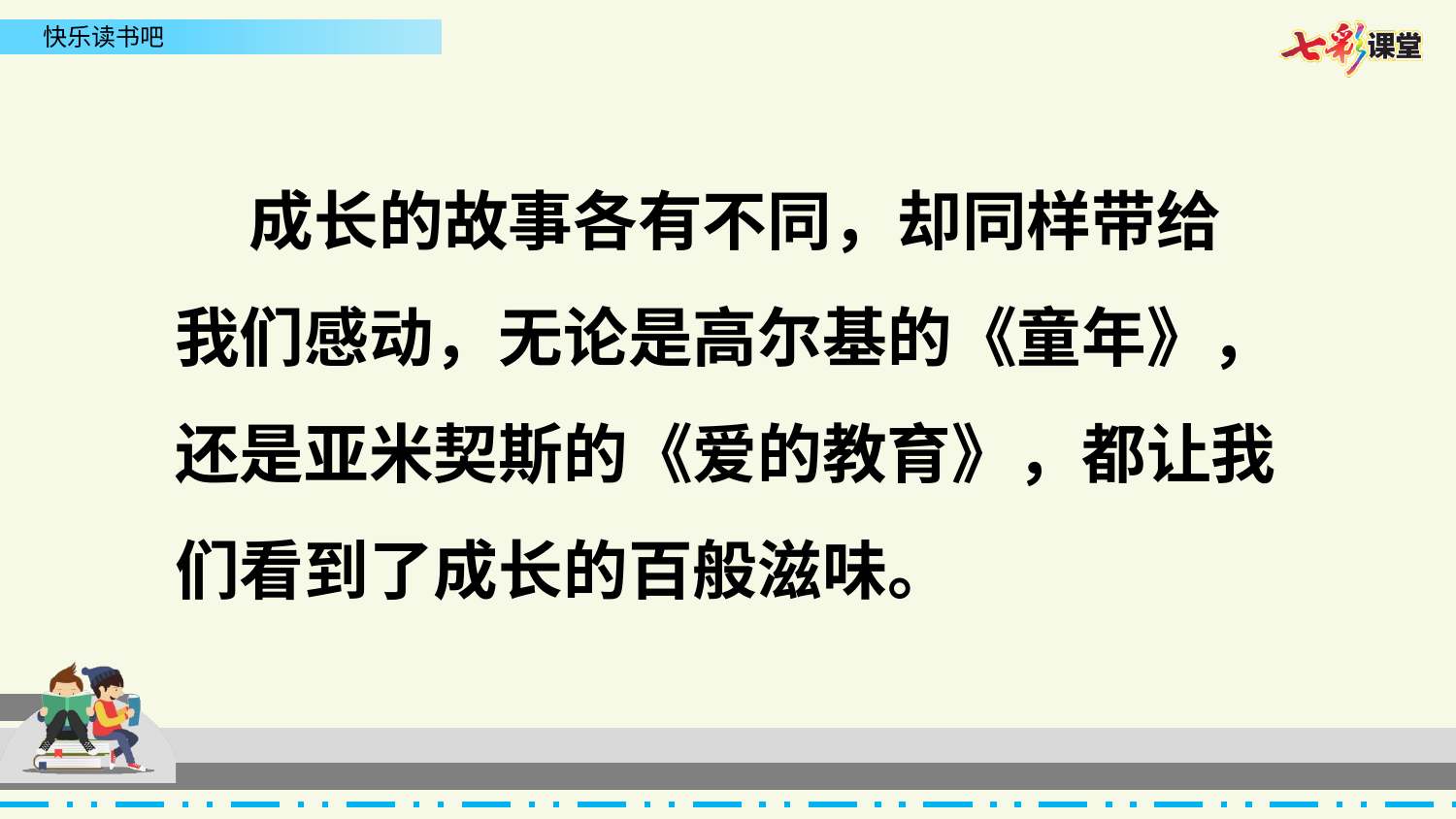

成长的故事各有不同，却同样带给我们感动，无论是高尔基的《童年》，还是亚米契斯的《爱的教育》，都让我们看到了成长的百般滋味。